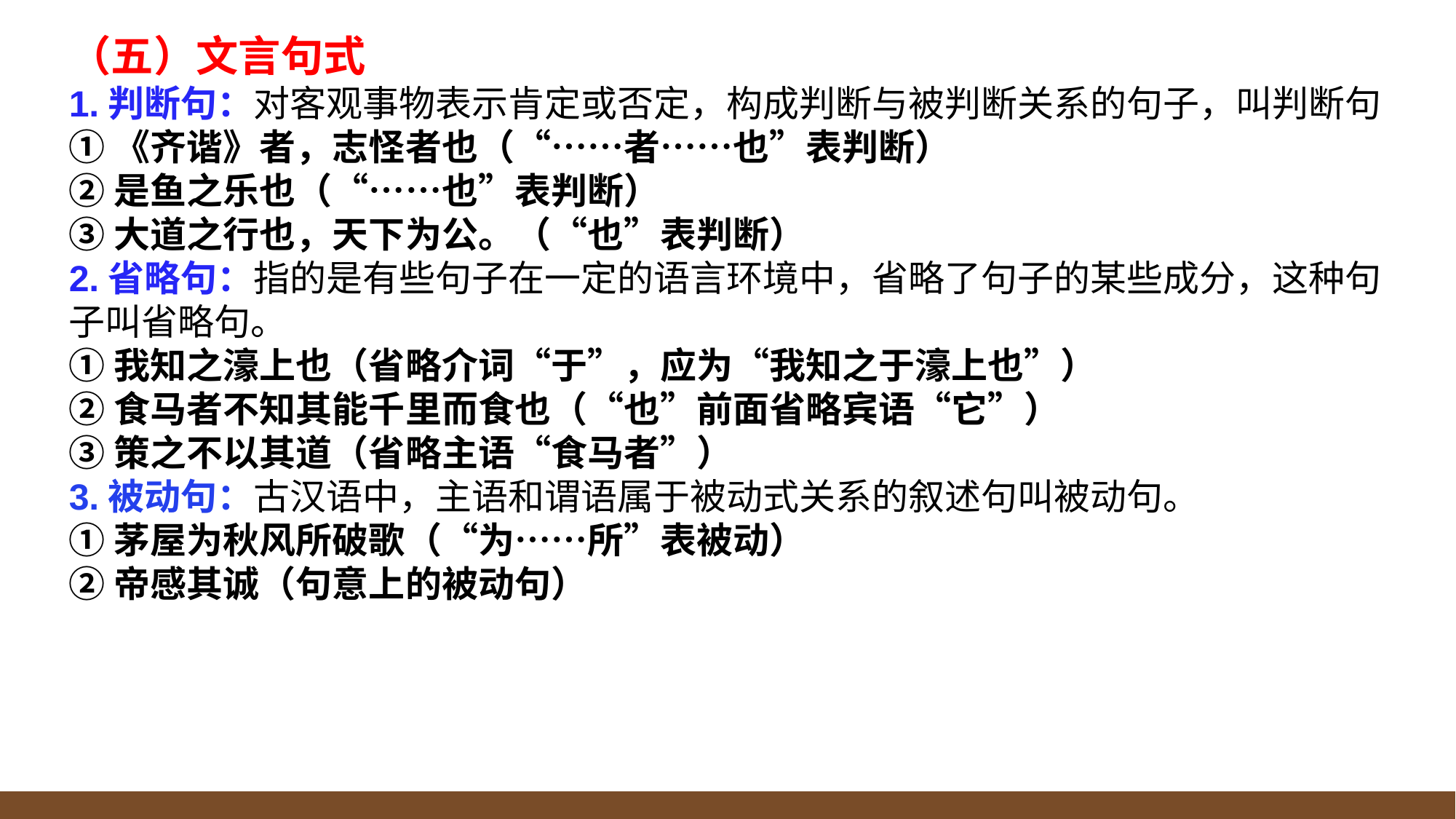

（五）文言句式
1.判断句：对客观事物表示肯定或否定，构成判断与被判断关系的句子，叫判断句
①《齐谐》者，志怪者也（“……者……也”表判断）
②是鱼之乐也（“……也”表判断）
③大道之行也，天下为公。（“也”表判断）
2.省略句：指的是有些句子在一定的语言环境中，省略了句子的某些成分，这种句子叫省略句。
①我知之濠上也（省略介词“于”，应为“我知之于濠上也”）
②食马者不知其能千里而食也（“也”前面省略宾语“它”）
③策之不以其道（省略主语“食马者”）
3.被动句：古汉语中，主语和谓语属于被动式关系的叙述句叫被动句。
①茅屋为秋风所破歌（“为……所”表被动）
②帝感其诚（句意上的被动句）